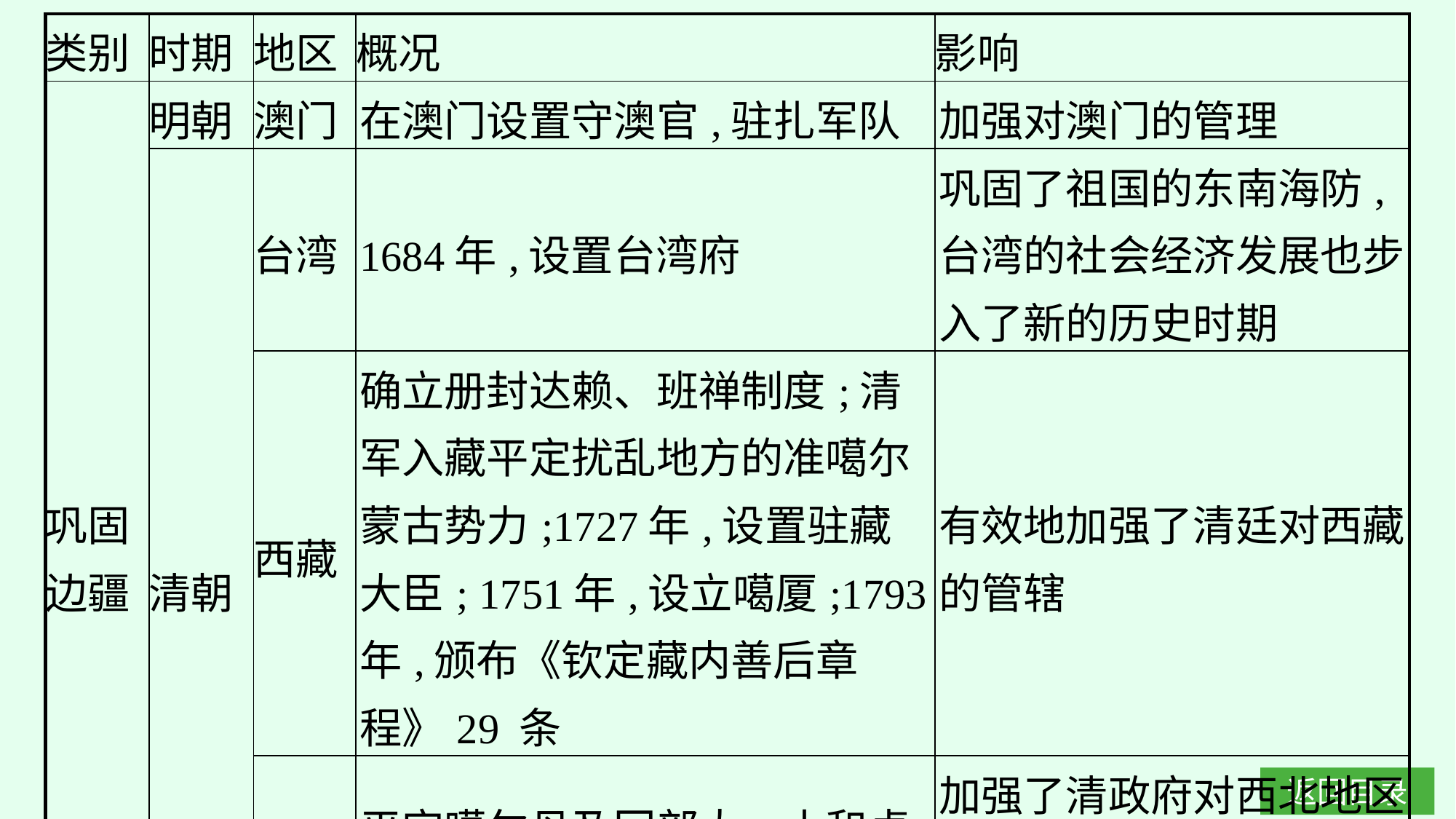

| 类别 | 时期 | 地区 | 概况 | 影响 |
| --- | --- | --- | --- | --- |
| 巩固 边疆 | 明朝 | 澳门 | 在澳门设置守澳官,驻扎军队 | 加强对澳门的管理 |
|  | 清朝 | 台湾 | 1684年,设置台湾府 | 巩固了祖国的东南海防,台湾的社会经济发展也步入了新的历史时期 |
|  |  | 西藏 | 确立册封达赖、班禅制度;清军入藏平定扰乱地方的准噶尔蒙古势力;1727年,设置驻藏大臣; 1751年,设立噶厦;1793 年,颁布《钦定藏内善后章程》29 条 | 有效地加强了清廷对西藏的管辖 |
|  |  | 西北 | 平定噶尔丹及回部大、小和卓叛乱;设置伊犁将军;土尔扈特部回归祖国 | 加强了清政府对西北地区的管辖;为统一多民族国家的巩固和发展作出了杰出贡献 |